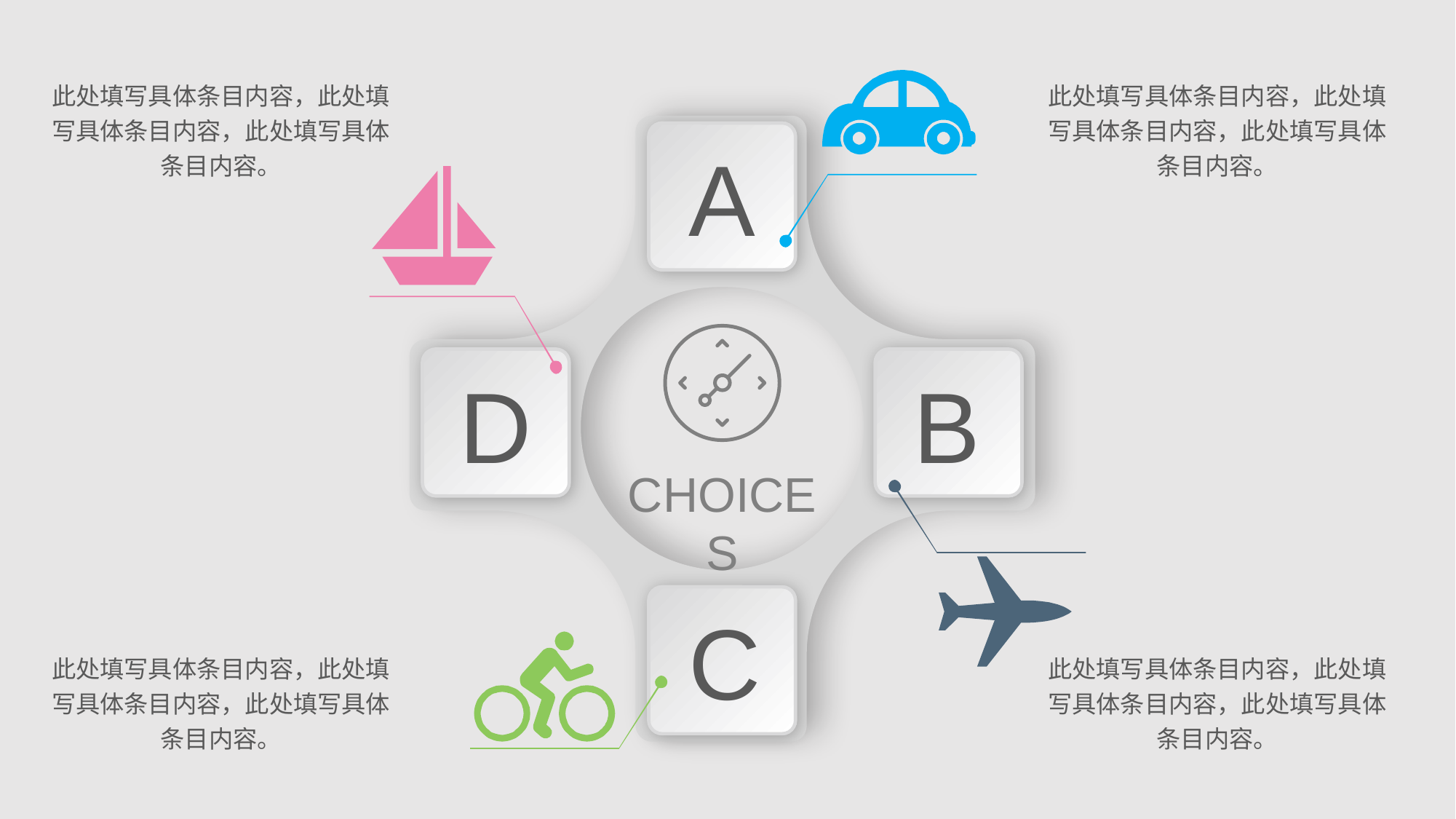

此处填写具体条目内容，此处填写具体条目内容，此处填写具体条目内容。

此处填写具体条目内容，此处填写具体条目内容，此处填写具体条目内容。

A

D
B

CHOICES

C

此处填写具体条目内容，此处填写具体条目内容，此处填写具体条目内容。
此处填写具体条目内容，此处填写具体条目内容，此处填写具体条目内容。